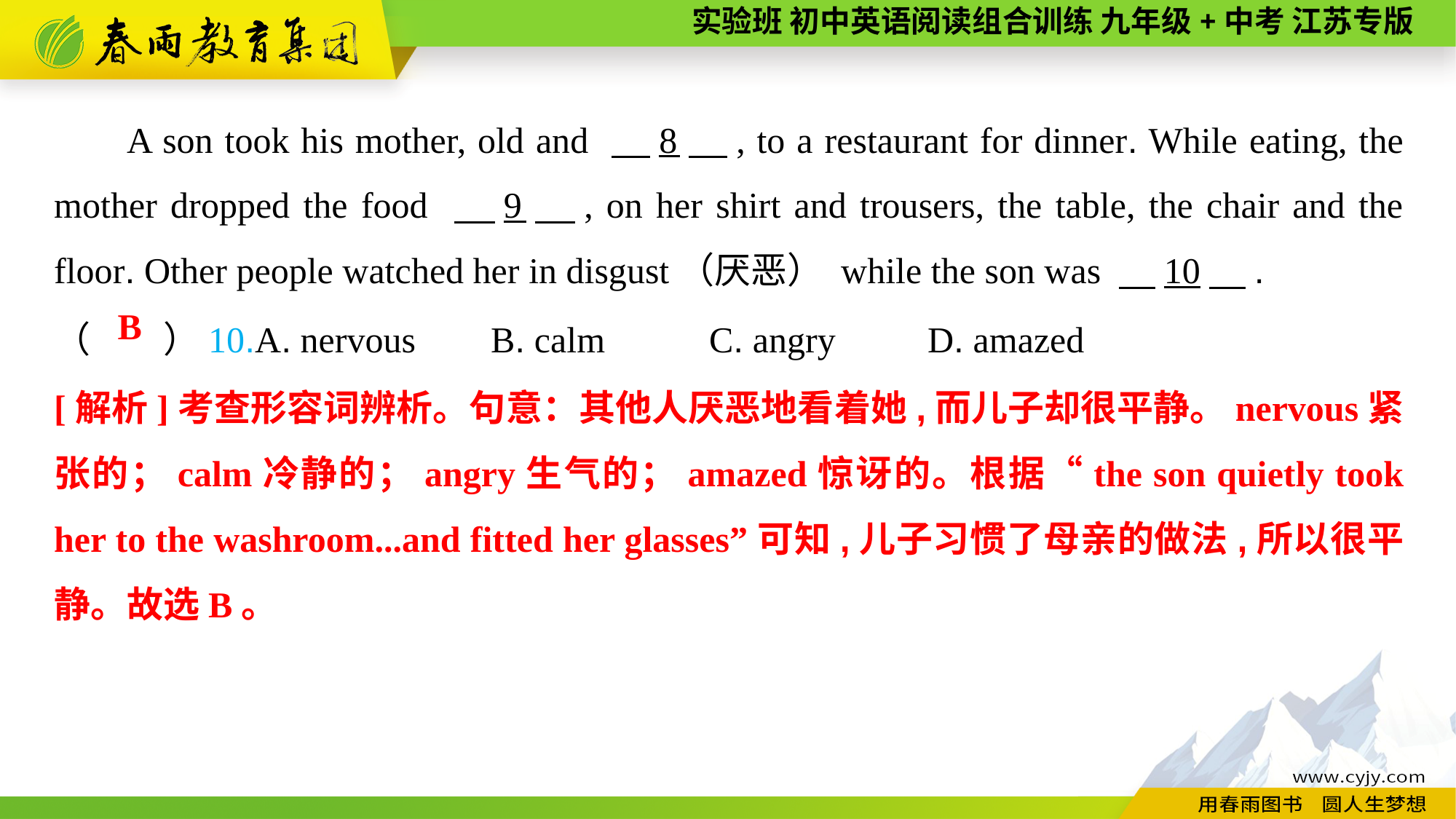

A son took his mother, old and 　8　, to a restaurant for dinner. While eating, the mother dropped the food 　9　, on her shirt and trousers, the table, the chair and the floor. Other people watched her in disgust（厌恶） while the son was 　10　.
（　　）10.A. nervous	B. calm	C. angry	D. amazed
B
[解析]考查形容词辨析。句意：其他人厌恶地看着她,而儿子却很平静。nervous紧张的；calm冷静的；angry生气的；amazed惊讶的。根据“the son quietly took her to the washroom...and fitted her glasses”可知,儿子习惯了母亲的做法,所以很平静。故选B。